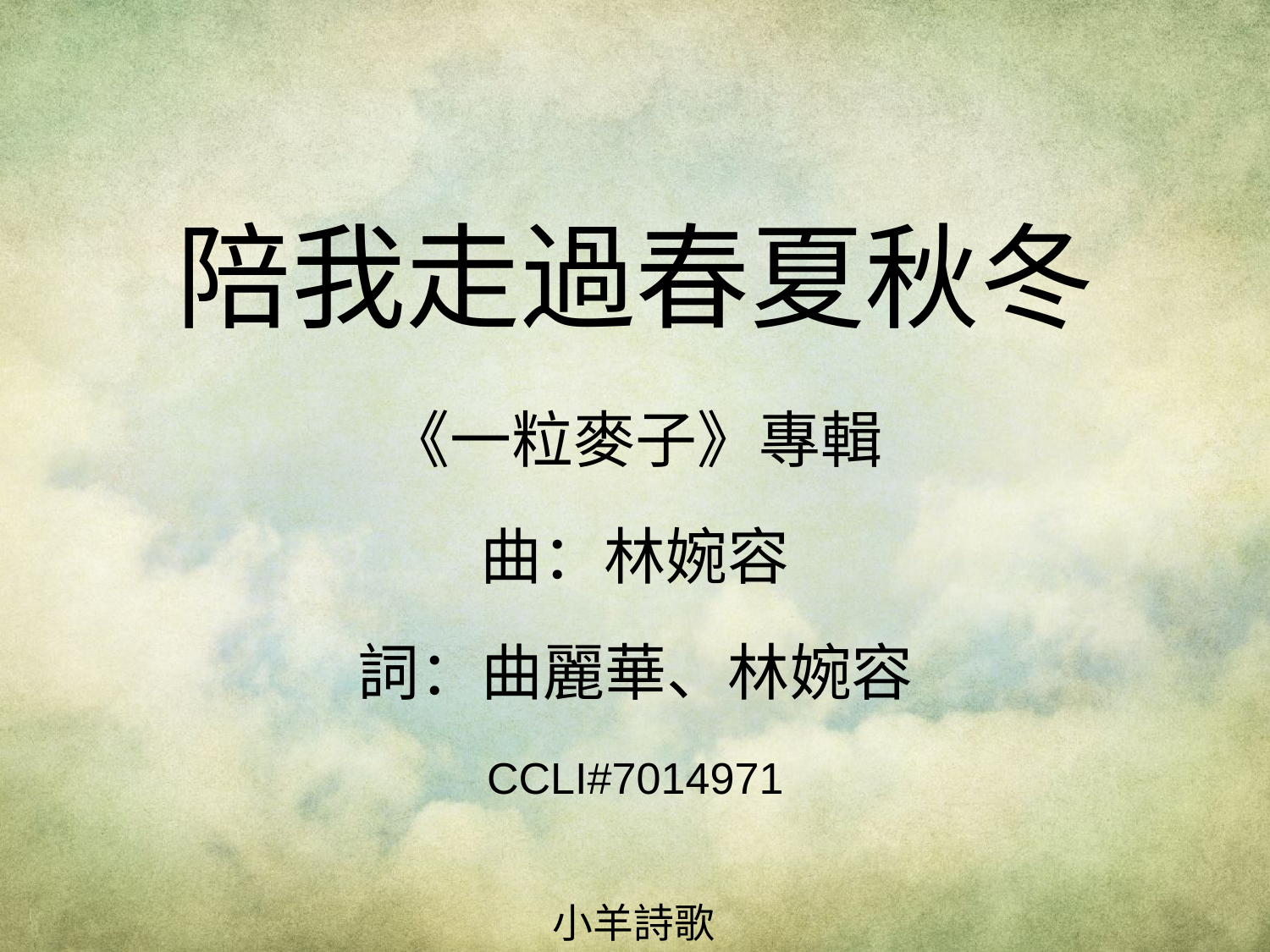

陪我走過春夏秋冬
# 《一粒麥子》專輯 曲：林婉容 詞：曲麗華、林婉容 CCLI#7014971

小羊詩歌